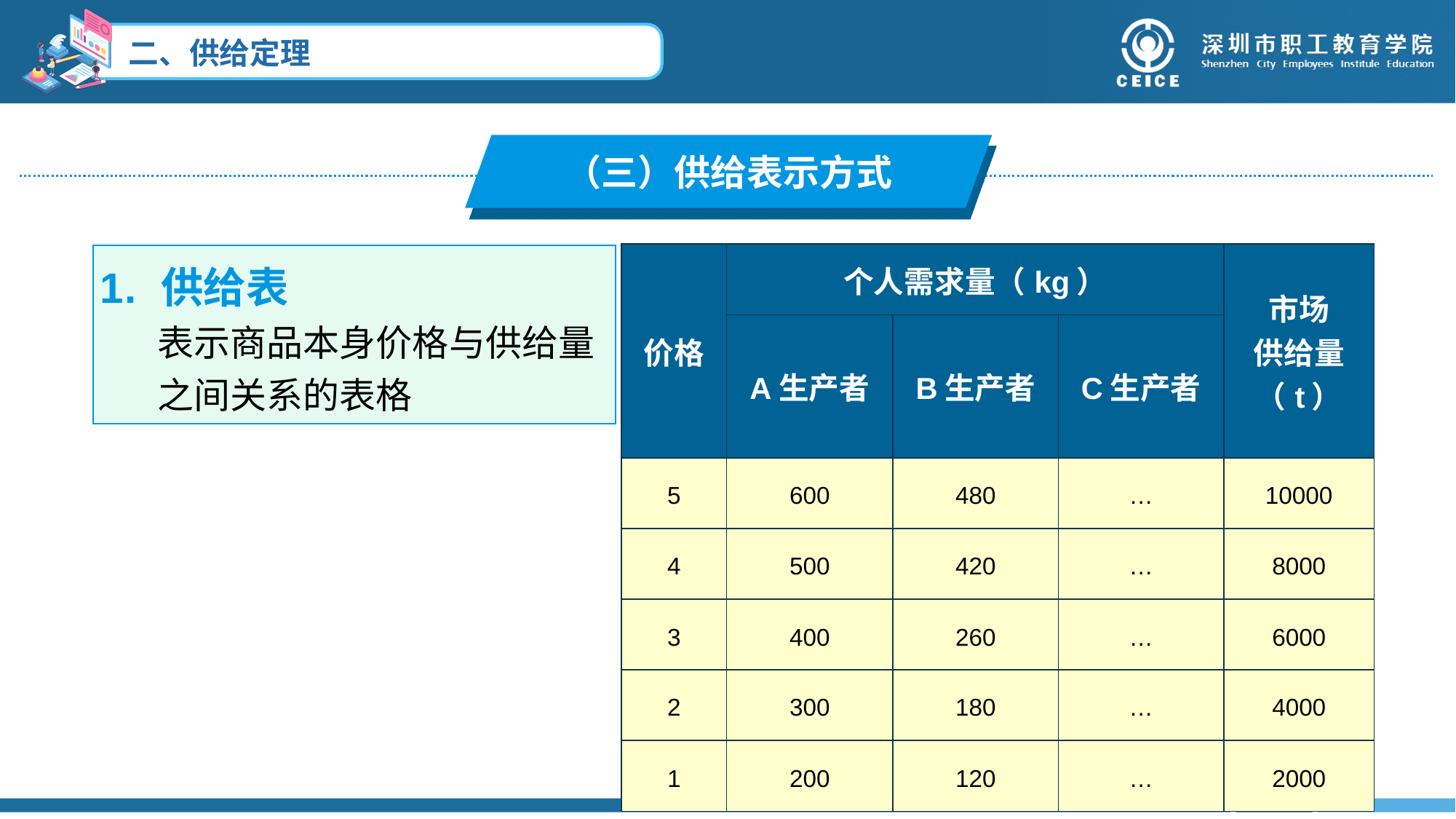

（三）供给表示方式
| 价格 | 个人需求量（kg） |  |  | 市场 供给量 （t） |
| --- | --- | --- | --- | --- |
|  | A生产者 | B生产者 | C生产者 |  |
| 5 | 600 | 480 | … | 10000 |
| 4 | 500 | 420 | … | 8000 |
| 3 | 400 | 260 | … | 6000 |
| 2 | 300 | 180 | … | 4000 |
| 1 | 200 | 120 | … | 2000 |
供给表
      表示商品本身价格与供给量
      之间关系的表格